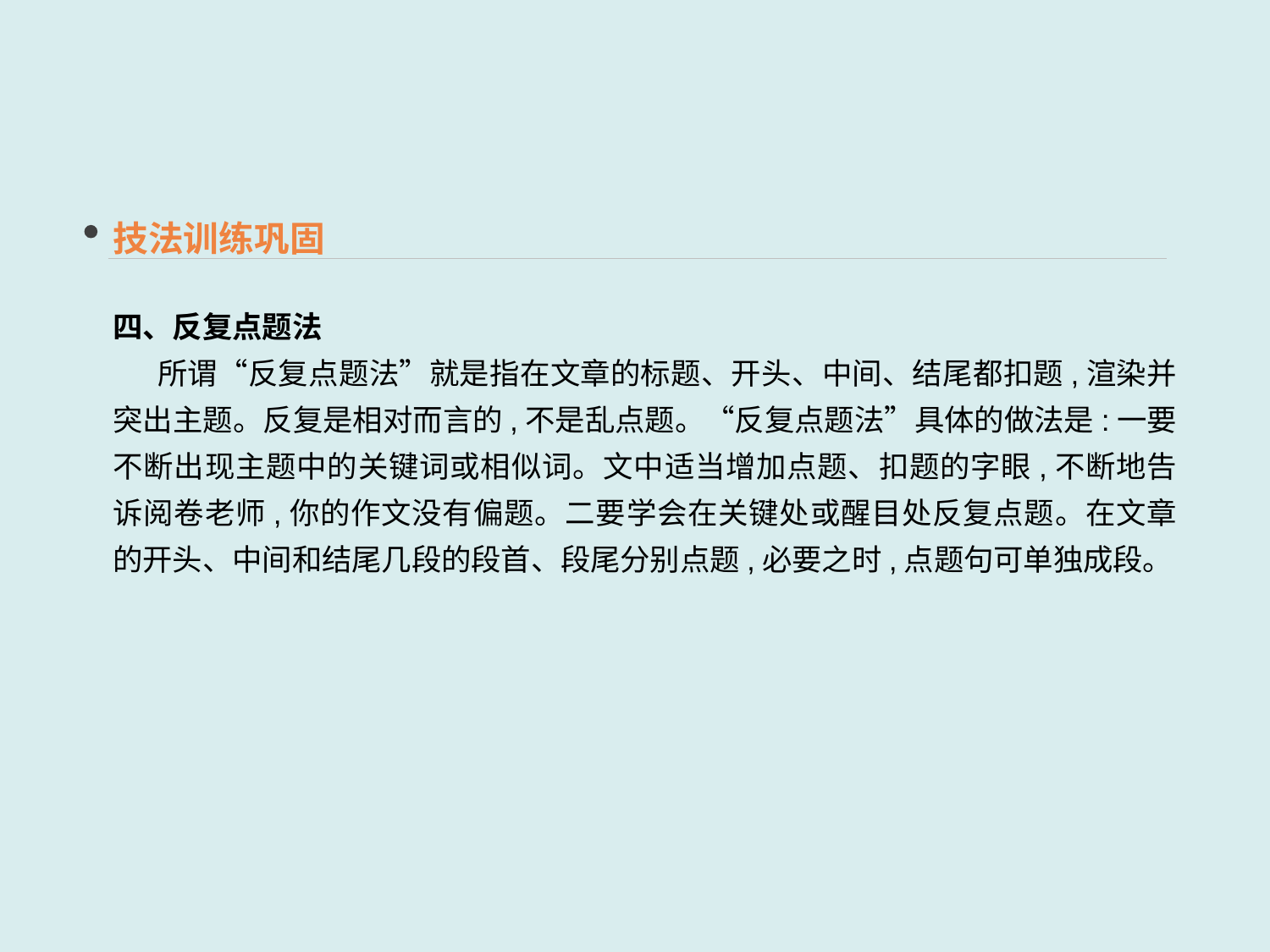

技法训练巩固

四、反复点题法
　  所谓“反复点题法”就是指在文章的标题、开头、中间、结尾都扣题,渲染并突出主题。反复是相对而言的,不是乱点题。“反复点题法”具体的做法是:一要不断出现主题中的关键词或相似词。文中适当增加点题、扣题的字眼,不断地告诉阅卷老师,你的作文没有偏题。二要学会在关键处或醒目处反复点题。在文章的开头、中间和结尾几段的段首、段尾分别点题,必要之时,点题句可单独成段。